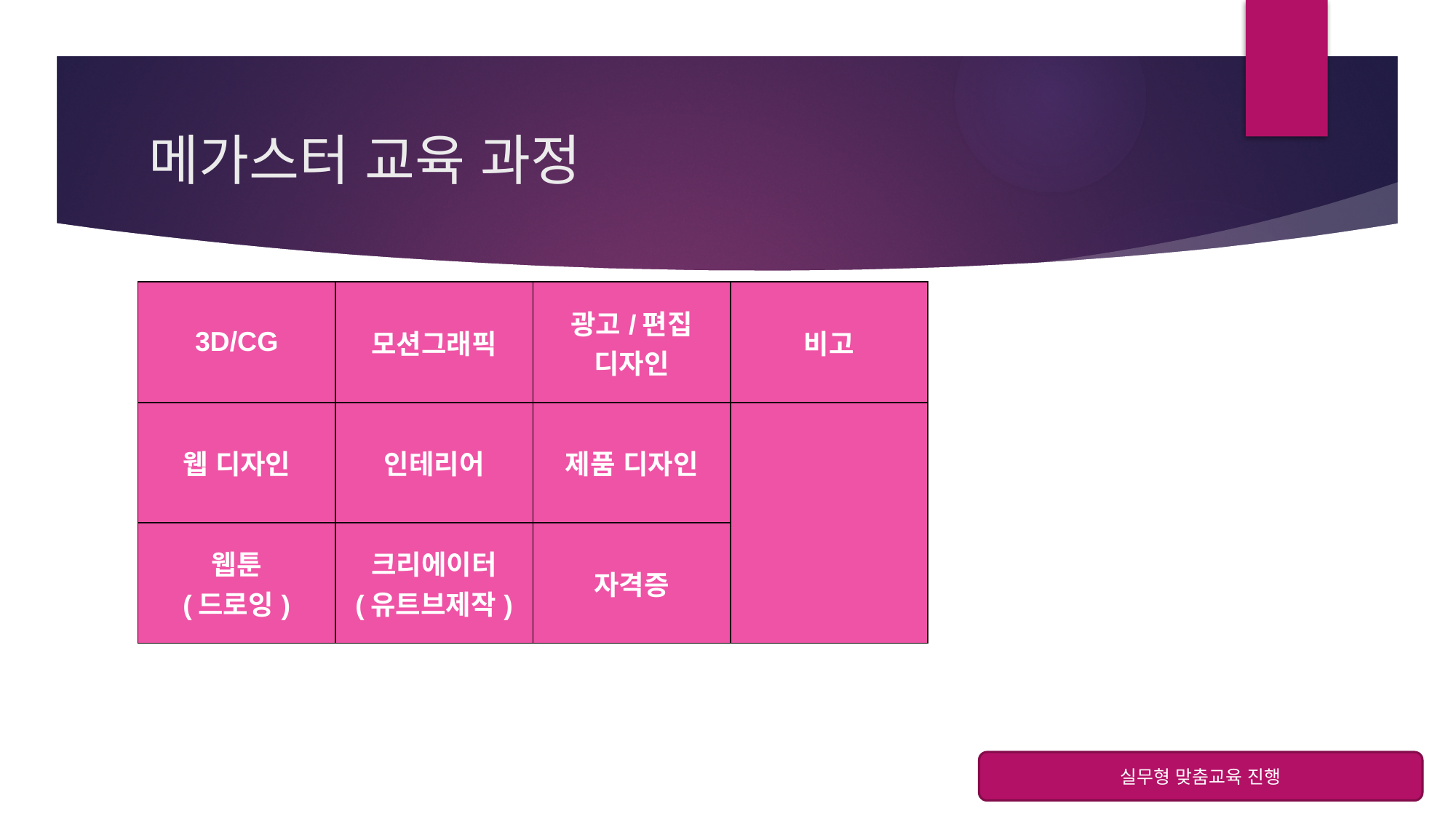

# 메가스터 교육 과정
| 3D/CG | 모션그래픽 | 광고/편집 디자인 | 비고 |
| --- | --- | --- | --- |
| 웹 디자인 | 인테리어 | 제품 디자인 |  |
| 웹툰 (드로잉) | 크리에이터 (유트브제작) | 자격증 |  |
실무형 맞춤교육 진행